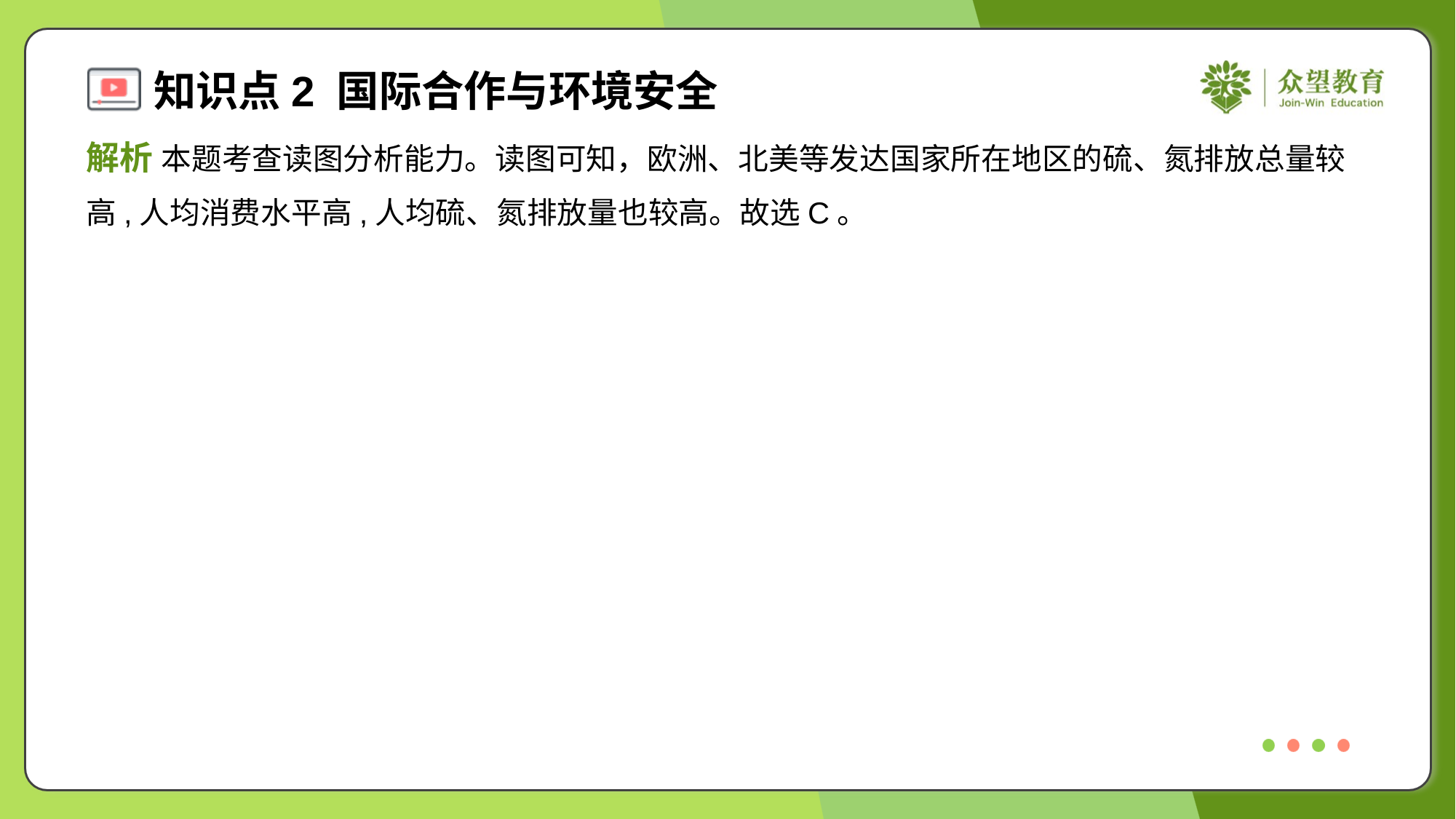

解析 本题考查读图分析能力。读图可知，欧洲、北美等发达国家所在地区的硫、氮排放总量较
高,人均消费水平高,人均硫、氮排放量也较高。故选C。